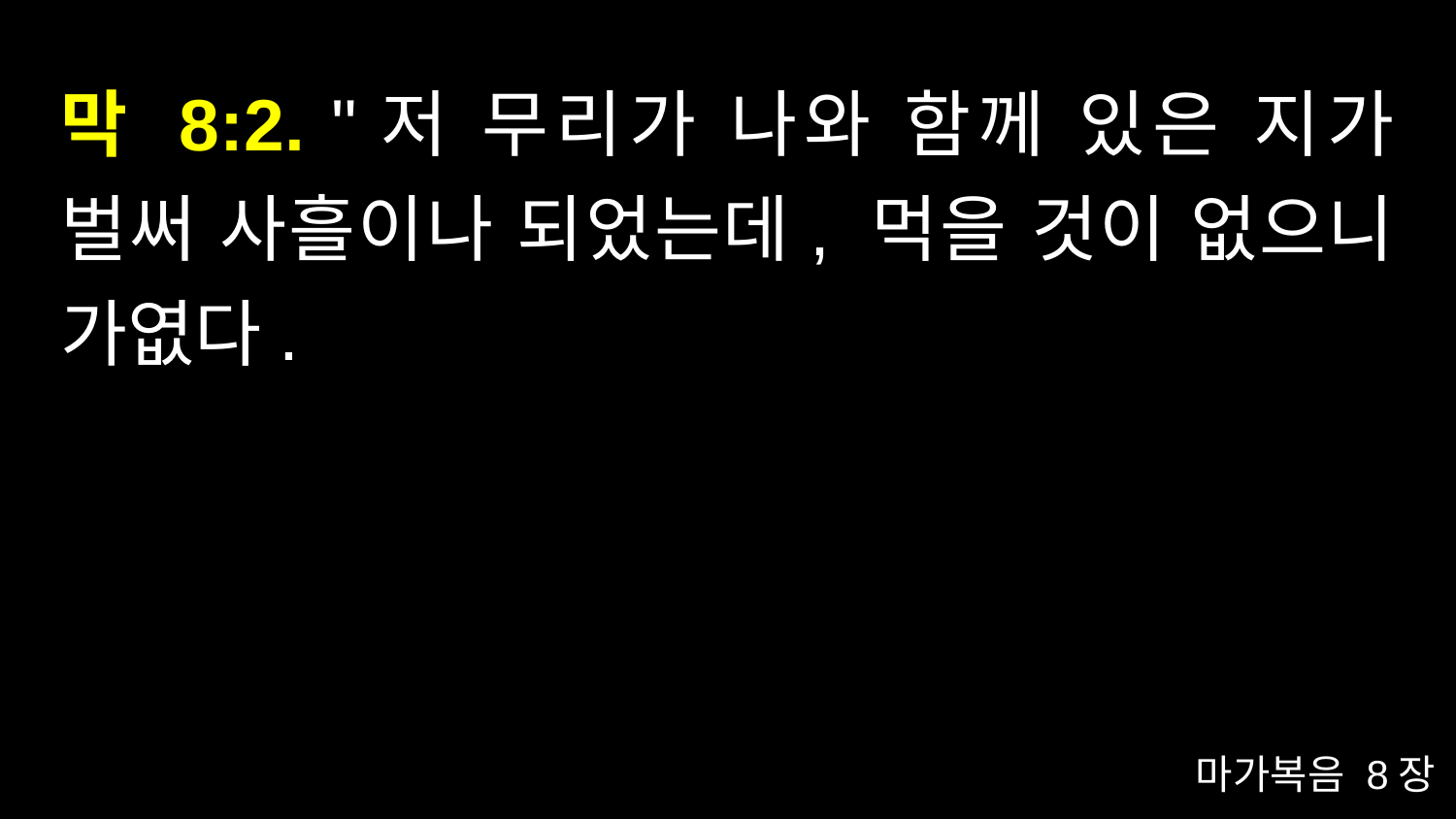

# 막 8:2. "저 무리가 나와 함께 있은 지가 벌써 사흘이나 되었는데, 먹을 것이 없으니 가엾다.
마가복음 8장